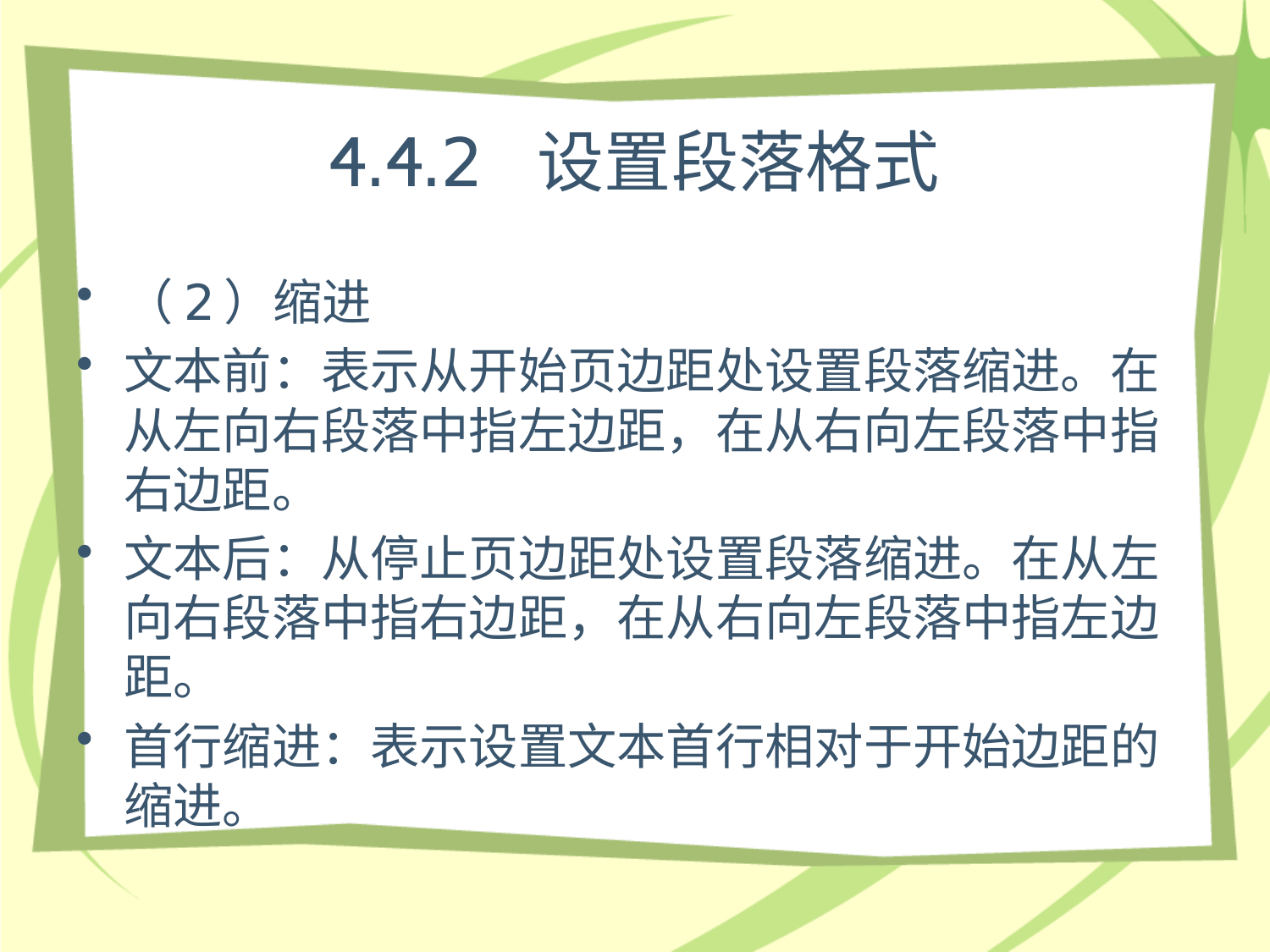

# 4.4.2  设置段落格式
（2）缩进
文本前：表示从开始页边距处设置段落缩进。在从左向右段落中指左边距，在从右向左段落中指右边距。
文本后：从停止页边距处设置段落缩进。在从左向右段落中指右边距，在从右向左段落中指左边距。
首行缩进：表示设置文本首行相对于开始边距的缩进。